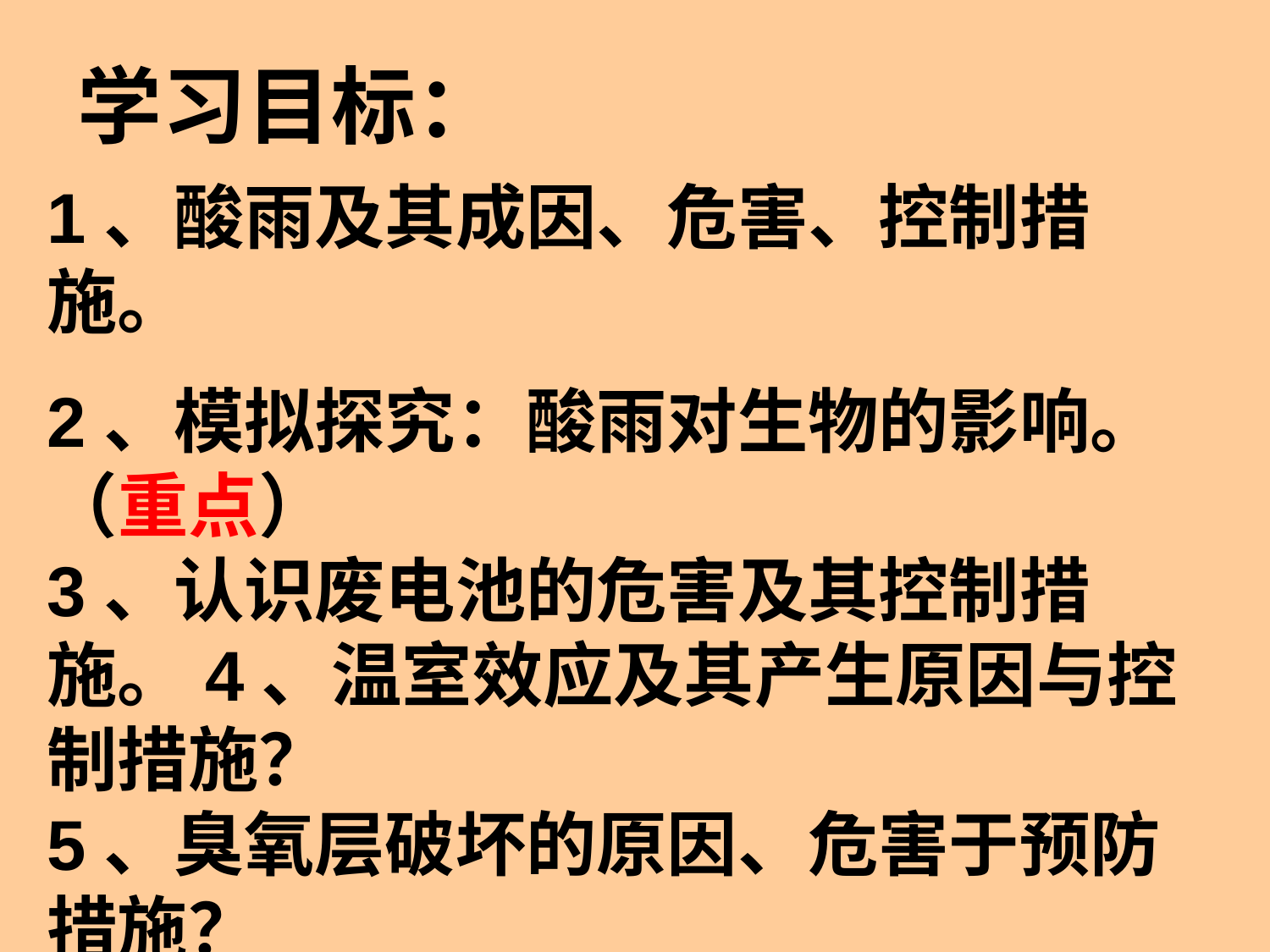

学习目标：
1、酸雨及其成因、危害、控制措施。
2、模拟探究：酸雨对生物的影响。（重点）
3、认识废电池的危害及其控制措施。4、温室效应及其产生原因与控制措施？
5、臭氧层破坏的原因、危害于预防措施？